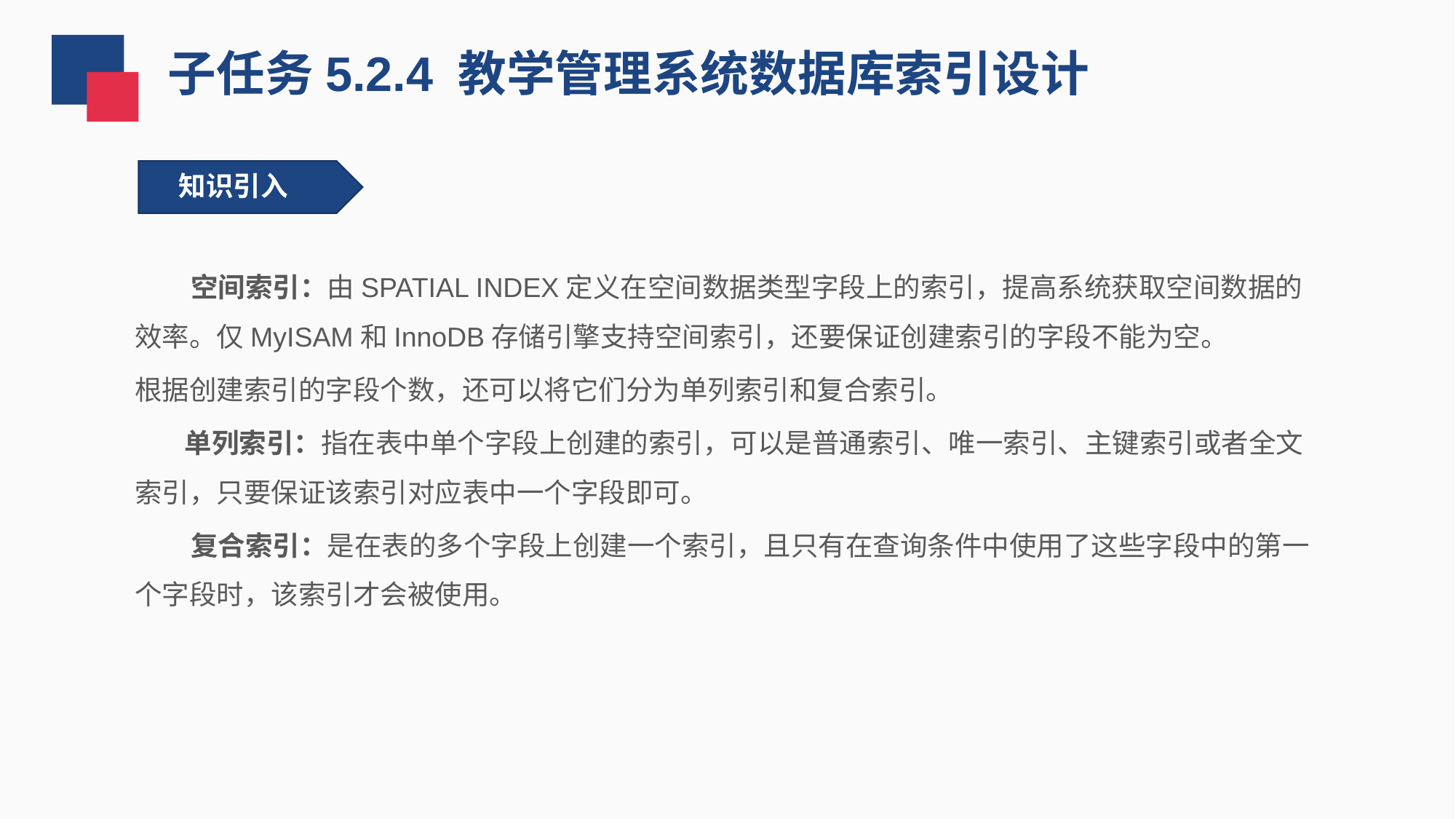

子任务5.2.4 教学管理系统数据库索引设计

知识引入
        空间索引：由SPATIAL INDEX定义在空间数据类型字段上的索引，提高系统获取空间数据的效率。仅MyISAM和InnoDB存储引擎支持空间索引，还要保证创建索引的字段不能为空。
根据创建索引的字段个数，还可以将它们分为单列索引和复合索引。
       单列索引：指在表中单个字段上创建的索引，可以是普通索引、唯一索引、主键索引或者全文索引，只要保证该索引对应表中一个字段即可。
        复合索引：是在表的多个字段上创建一个索引，且只有在查询条件中使用了这些字段中的第一个字段时，该索引才会被使用。